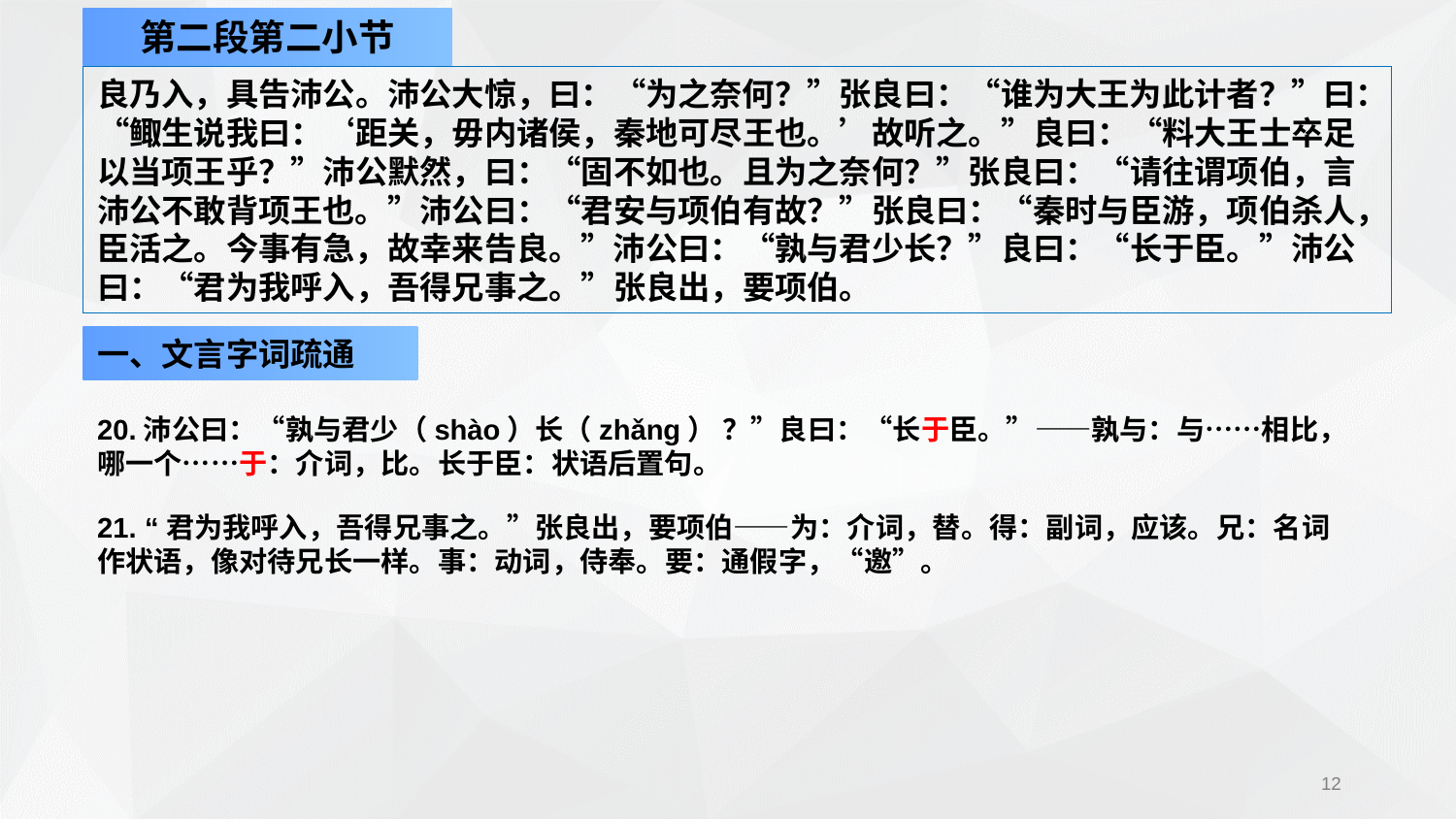

第二段第二小节
良乃入，具告沛公。沛公大惊，曰：“为之奈何？”张良曰：“谁为大王为此计者？”曰：“鲰生说我曰：‘距关，毋内诸侯，秦地可尽王也。’故听之。”良曰：“料大王士卒足以当项王乎？”沛公默然，曰：“固不如也。且为之奈何？”张良曰：“请往谓项伯，言沛公不敢背项王也。”沛公曰：“君安与项伯有故？”张良曰：“秦时与臣游，项伯杀人，臣活之。今事有急，故幸来告良。”沛公曰：“孰与君少长？”良曰：“长于臣。”沛公曰：“君为我呼入，吾得兄事之。”张良出，要项伯。
一、文言字词疏通
20.沛公曰：“孰与君少（shào）长（zhǎng） ？”良曰：“长于臣。”——孰与：与……相比，哪一个……于：介词，比。长于臣：状语后置句。
21. “君为我呼入，吾得兄事之。”张良出，要项伯——为：介词，替。得：副词，应该。兄：名词作状语，像对待兄长一样。事：动词，侍奉。要：通假字，“邀”。
12